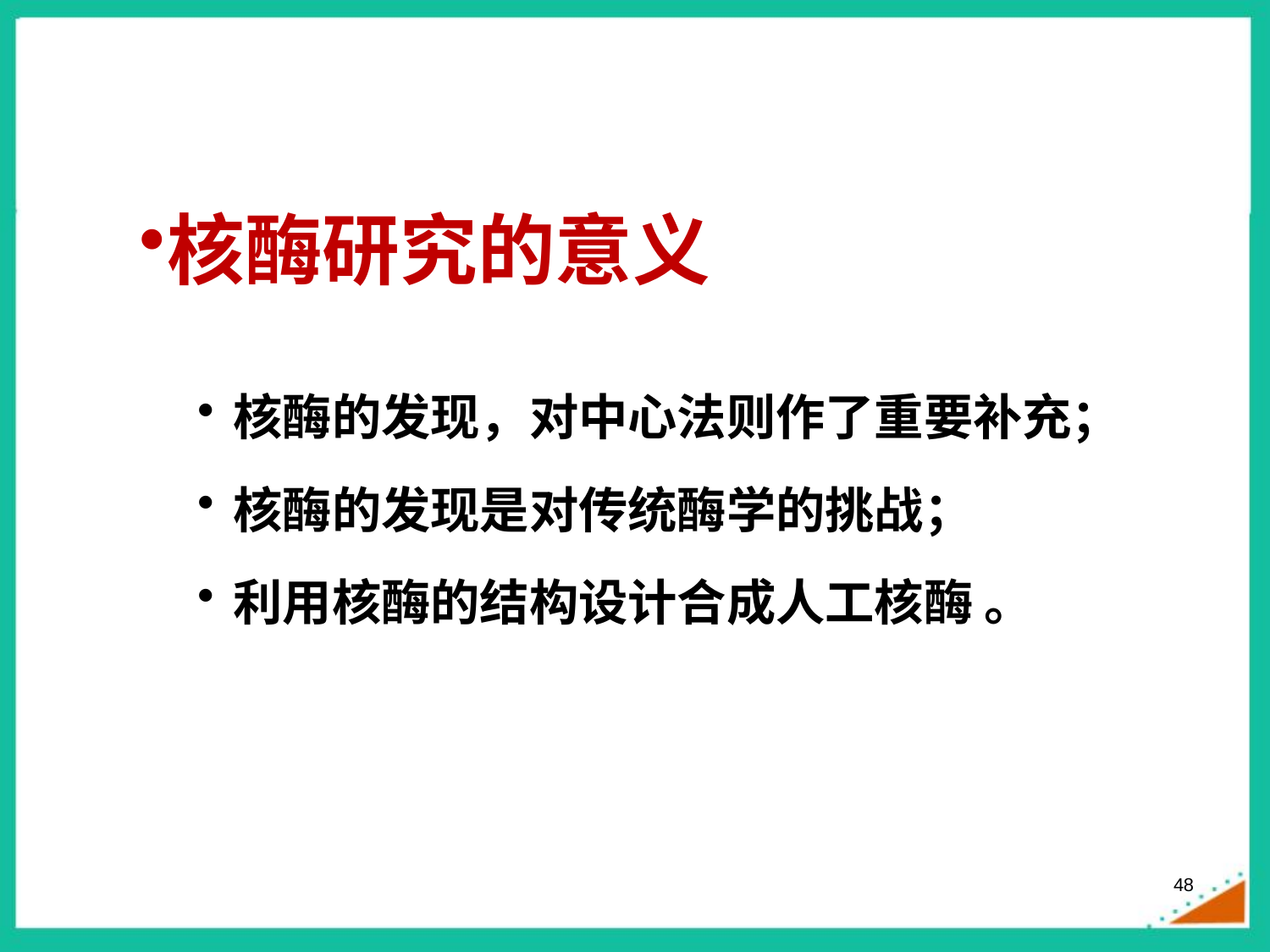

核酶研究的意义
核酶的发现，对中心法则作了重要补充；
核酶的发现是对传统酶学的挑战；
利用核酶的结构设计合成人工核酶 。
48